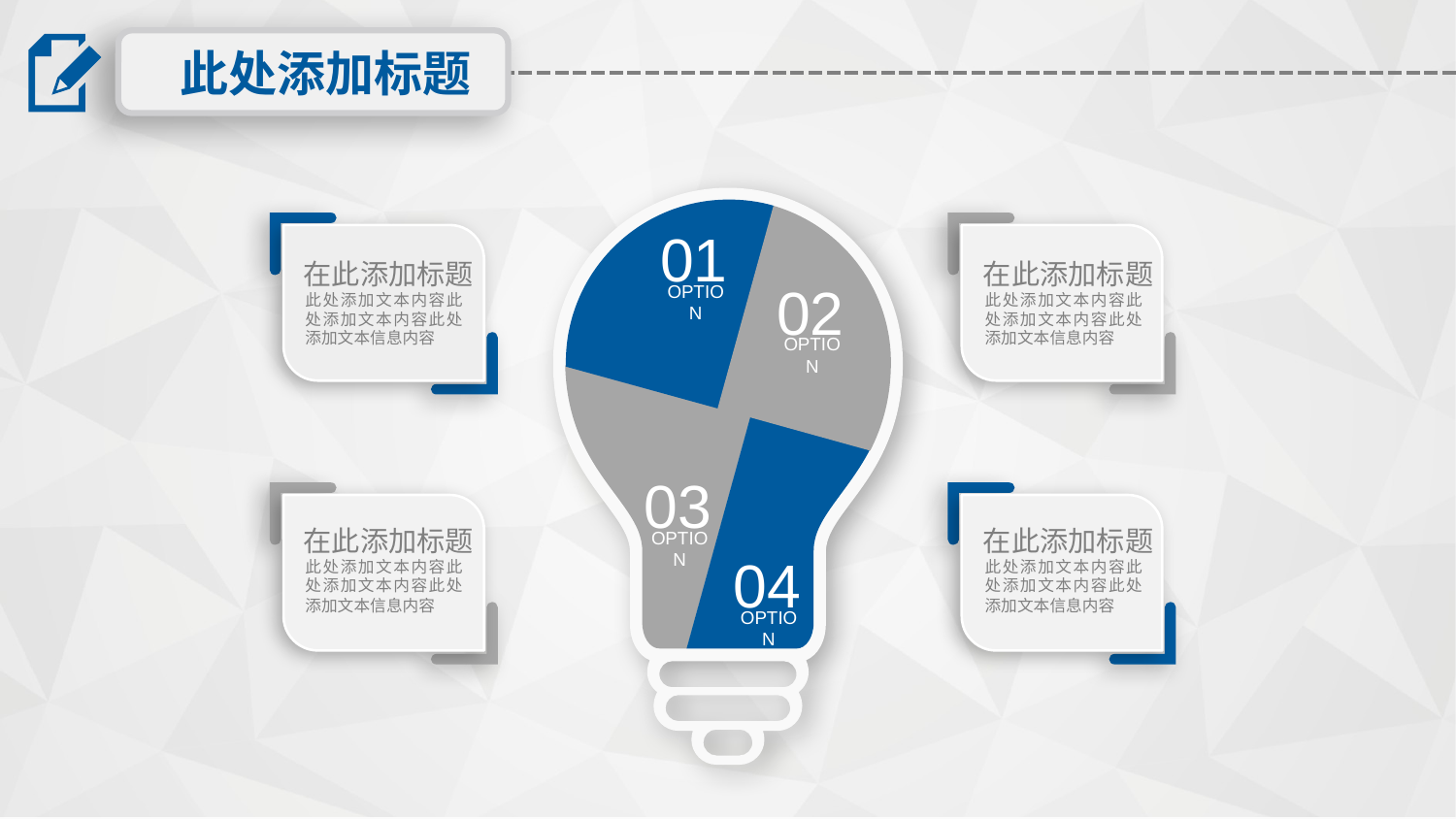

此处添加标题

01
OPTION
02
OPTION

03
OPTION
04
OPTION

在此添加标题
此处添加文本内容此处添加文本内容此处添加文本信息内容
在此添加标题
此处添加文本内容此处添加文本内容此处添加文本信息内容

在此添加标题
此处添加文本内容此处添加文本内容此处添加文本信息内容
在此添加标题
此处添加文本内容此处添加文本内容此处添加文本信息内容